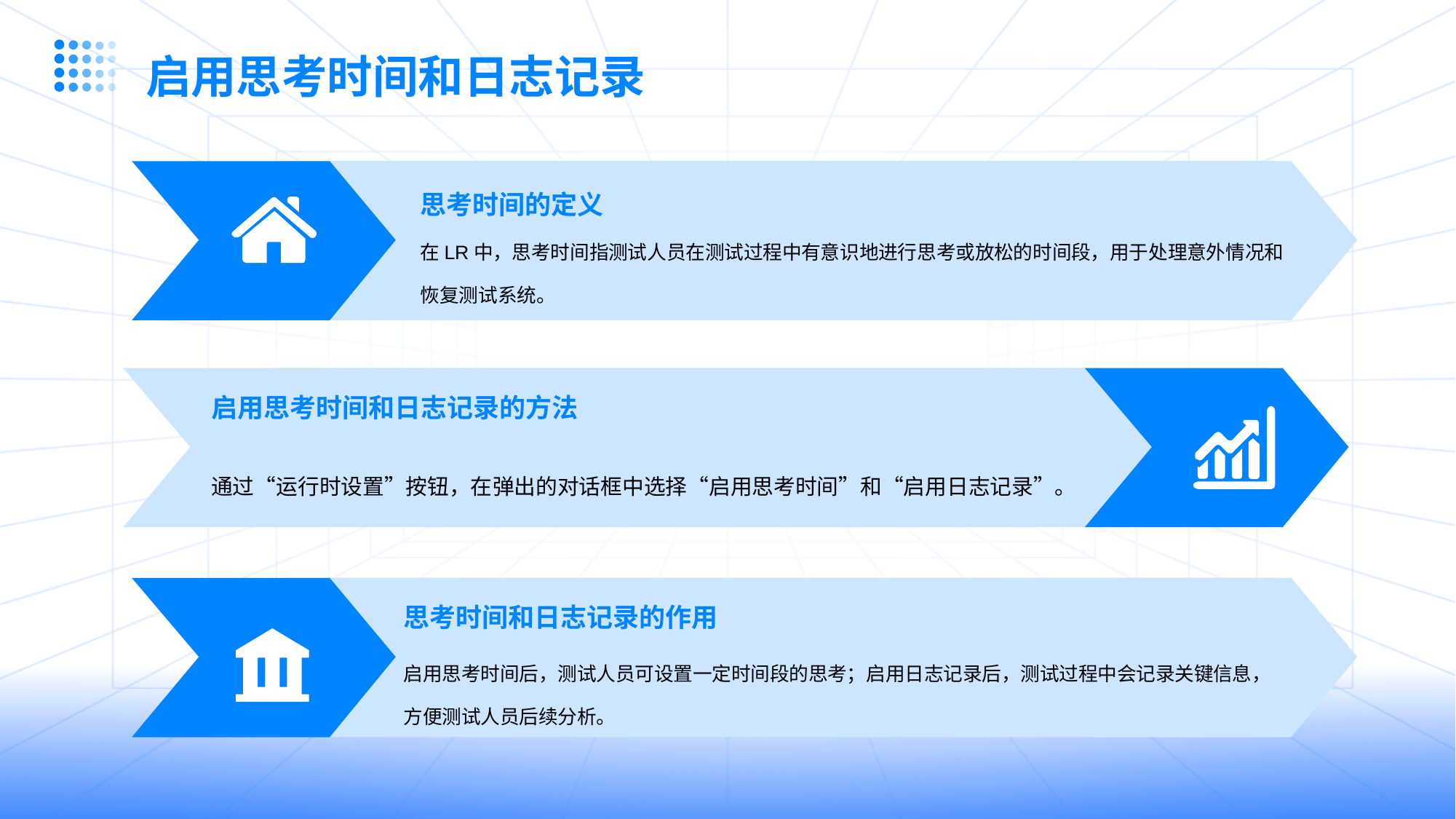

启用思考时间和日志记录

思考时间的定义

在LR中，思考时间指测试人员在测试过程中有意识地进行思考或放松的时间段，用于处理意外情况和恢复测试系统。

启用思考时间和日志记录的方法

通过“运行时设置”按钮，在弹出的对话框中选择“启用思考时间”和“启用日志记录”。

思考时间和日志记录的作用

启用思考时间后，测试人员可设置一定时间段的思考；启用日志记录后，测试过程中会记录关键信息，方便测试人员后续分析。